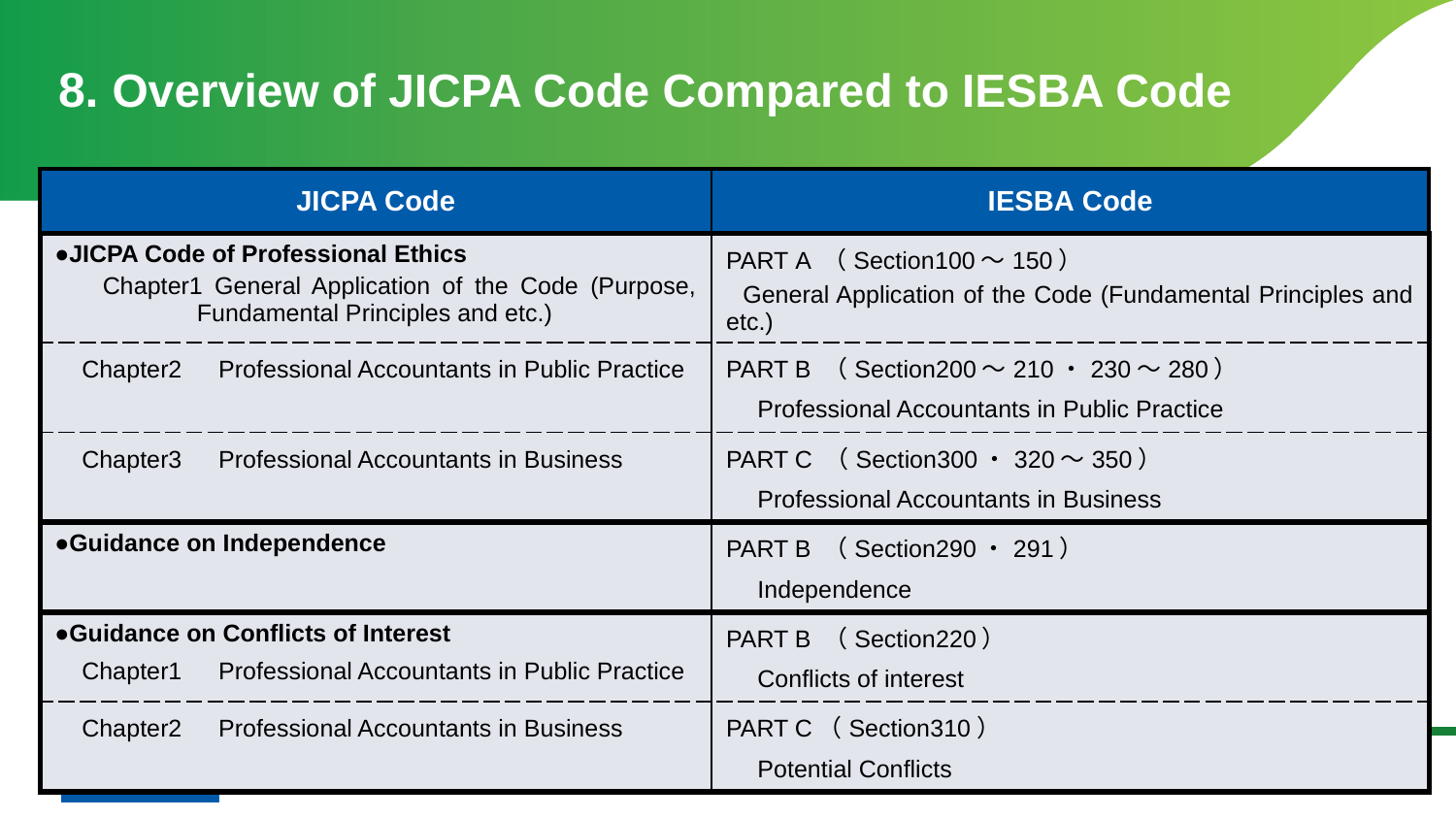

# 8. Overview of JICPA Code Compared to IESBA Code
| JICPA Code | IESBA Code |
| --- | --- |
| ●JICPA Code of Professional Ethics Chapter1 General Application of the Code (Purpose, Fundamental Principles and etc.) | PART A （Section100～150） General Application of the Code (Fundamental Principles and etc.) |
| Chapter2　Professional Accountants in Public Practice | PART B （Section200～210・230～280） 　Professional Accountants in Public Practice |
| Chapter3　Professional Accountants in Business | PART C （Section300・320～350） 　Professional Accountants in Business |
| ●Guidance on Independence | PART B （Section290・291） 　Independence |
| ●Guidance on Conflicts of Interest Chapter1　Professional Accountants in Public Practice | PART B （Section220） 　Conflicts of interest |
| Chapter2　Professional Accountants in Business | PART C（Section310） 　Potential Conflicts |